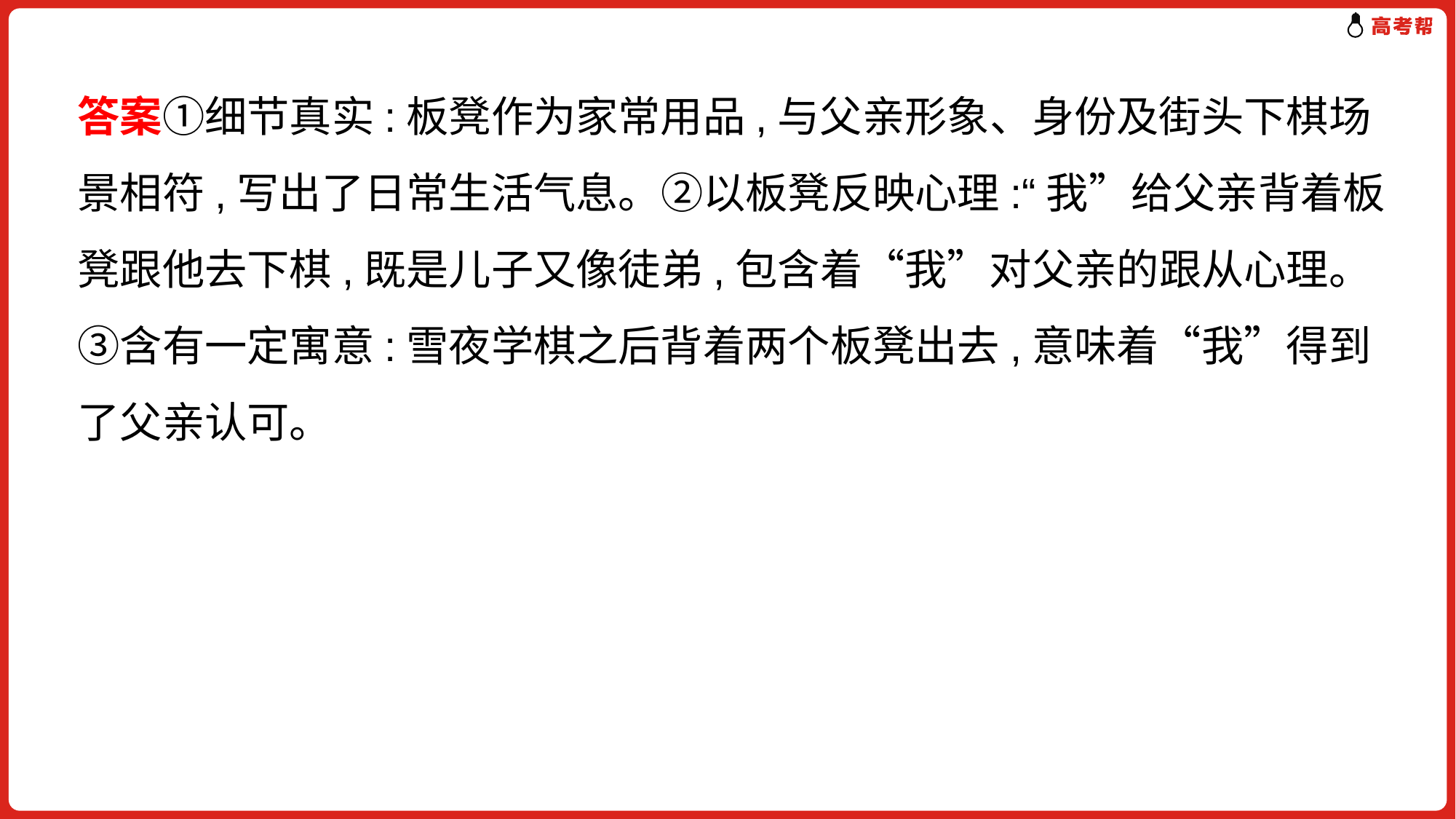

答案①细节真实:板凳作为家常用品,与父亲形象、身份及街头下棋场景相符,写出了日常生活气息。②以板凳反映心理:“我”给父亲背着板凳跟他去下棋,既是儿子又像徒弟,包含着“我”对父亲的跟从心理。③含有一定寓意:雪夜学棋之后背着两个板凳出去,意味着“我”得到了父亲认可。